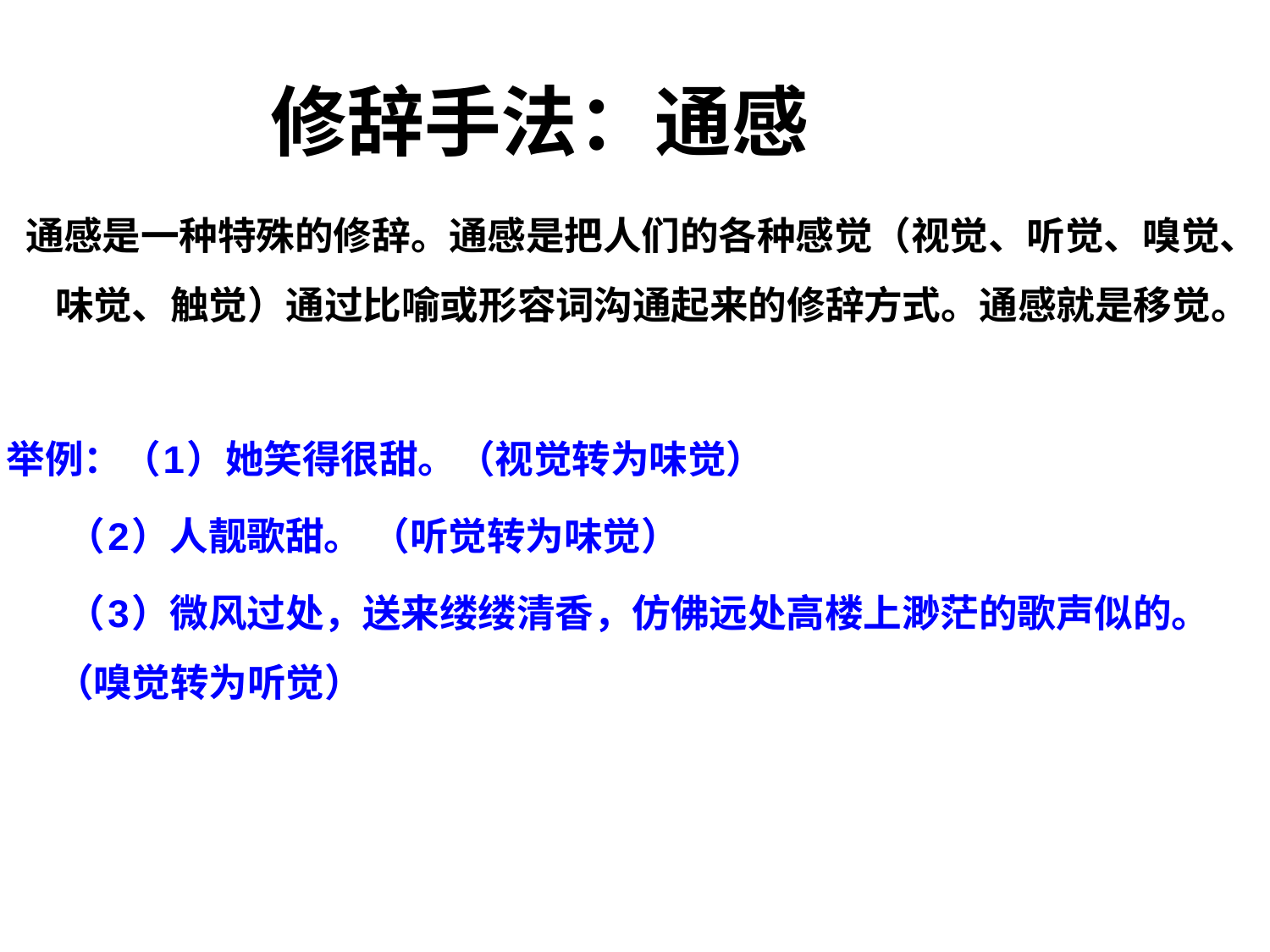

# 修辞手法：通感

     通感是一种特殊的修辞。通感是把人们的各种感觉（视觉、听觉、嗅觉、味觉、触觉）通过比喻或形容词沟通起来的修辞方式。通感就是移觉。

 举例：（1）她笑得很甜。（视觉转为味觉）
       （2）人靓歌甜。 （听觉转为味觉）
       （3）微风过处，送来缕缕清香，仿佛远处高楼上渺茫的歌声似的。（嗅觉转为听觉）